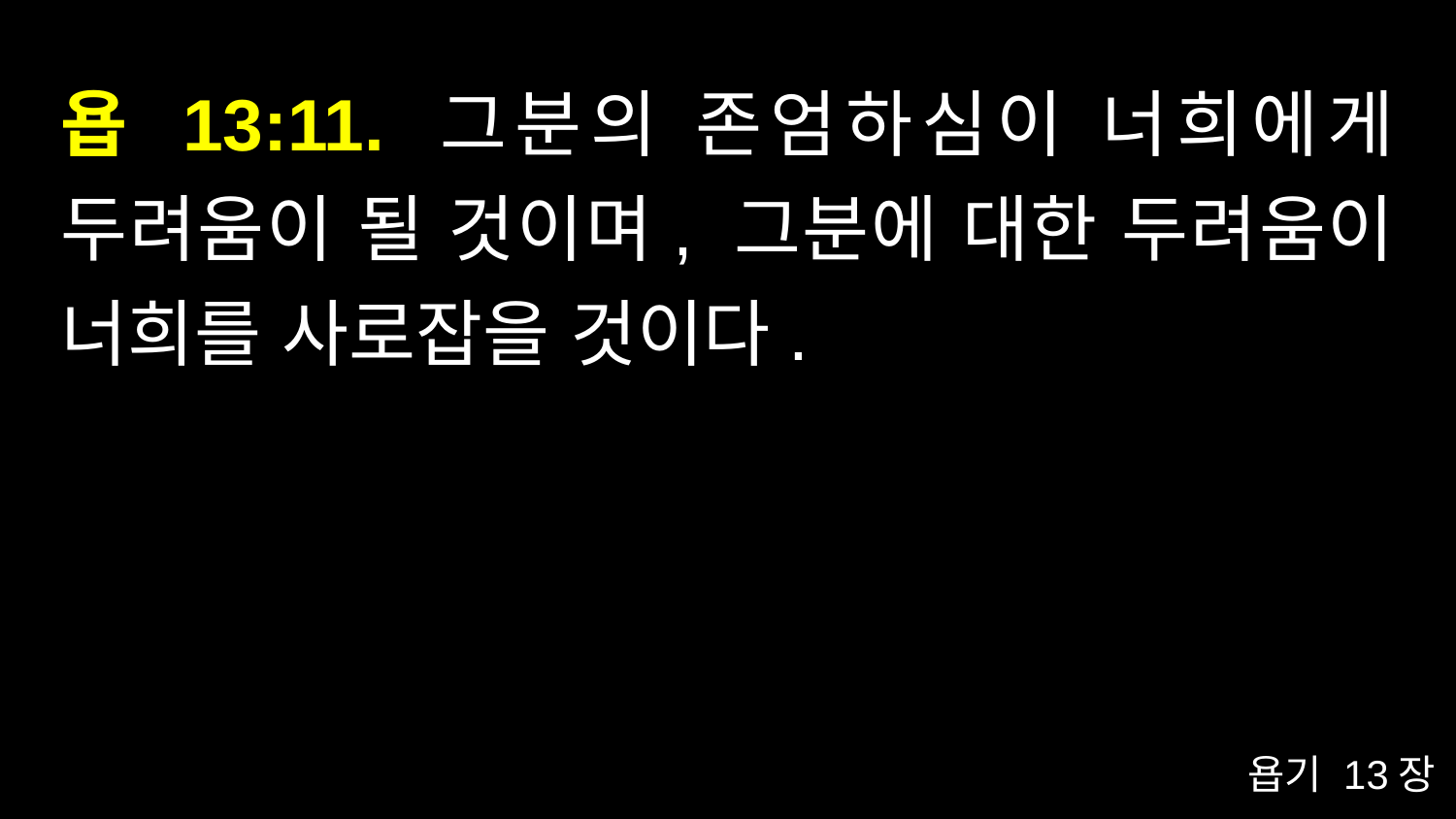

# 욥 13:11. 그분의 존엄하심이 너희에게 두려움이 될 것이며, 그분에 대한 두려움이 너희를 사로잡을 것이다.
욥기 13장